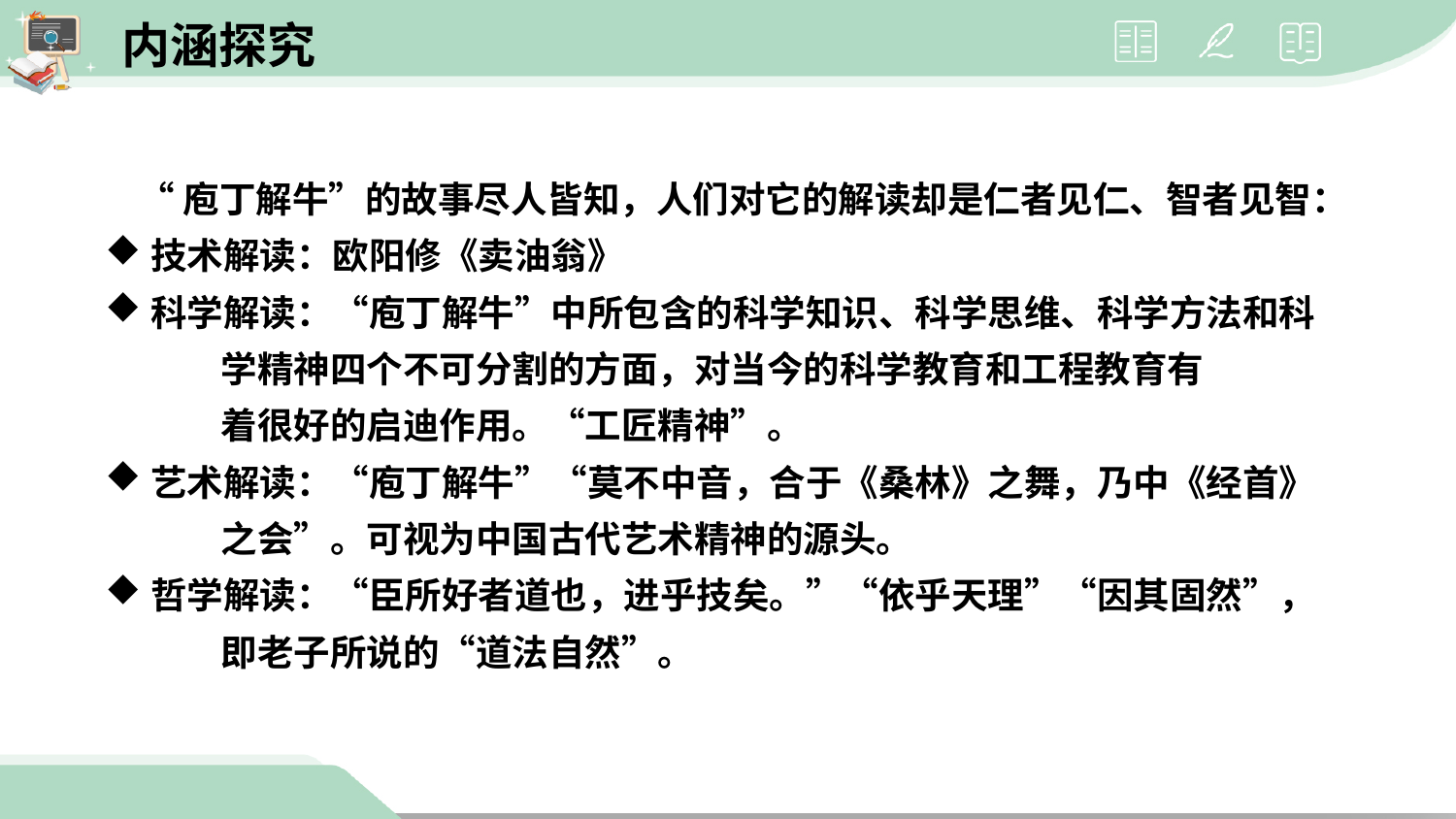

内涵探究
    “庖丁解牛”的故事尽人皆知，人们对它的解读却是仁者见仁、智者见智：
技术解读：欧阳修《卖油翁》
科学解读：“庖丁解牛”中所包含的科学知识、科学思维、科学方法和科
             学精神四个不可分割的方面，对当今的科学教育和工程教育有
             着很好的启迪作用。“工匠精神”。
艺术解读：“庖丁解牛”“莫不中音，合于《桑林》之舞，乃中《经首》
             之会”。可视为中国古代艺术精神的源头。
哲学解读：“臣所好者道也，进乎技矣。”“依乎天理”“因其固然”，
             即老子所说的“道法自然”。